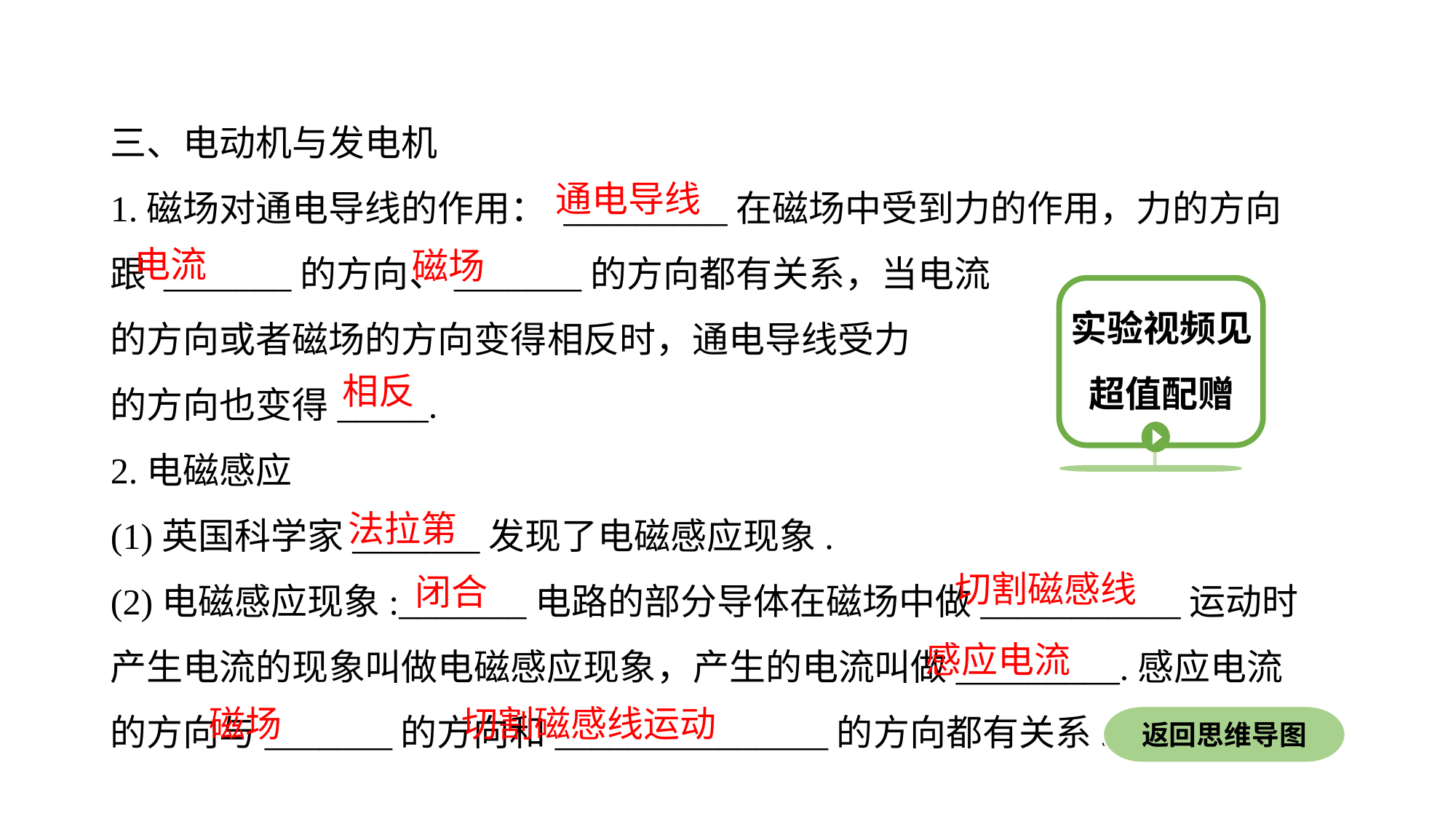

三、电动机与发电机
1.磁场对通电导线的作用： _________在磁场中受到力的作用，力的方向跟 _______的方向、_______的方向都有关系，当电流
的方向或者磁场的方向变得相反时，通电导线受力
的方向也变得_____.
2.电磁感应
(1)英国科学家_______发现了电磁感应现象.
(2)电磁感应现象:_______电路的部分导体在磁场中做___________运动时产生电流的现象叫做电磁感应现象，产生的电流叫做_________.感应电流的方向与_______的方向和_______________的方向都有关系.
通电导线
电流
磁场
实验视频见超值配赠

相反
法拉第
切割磁感线
闭合
感应电流
磁场
切割磁感线运动
返回思维导图